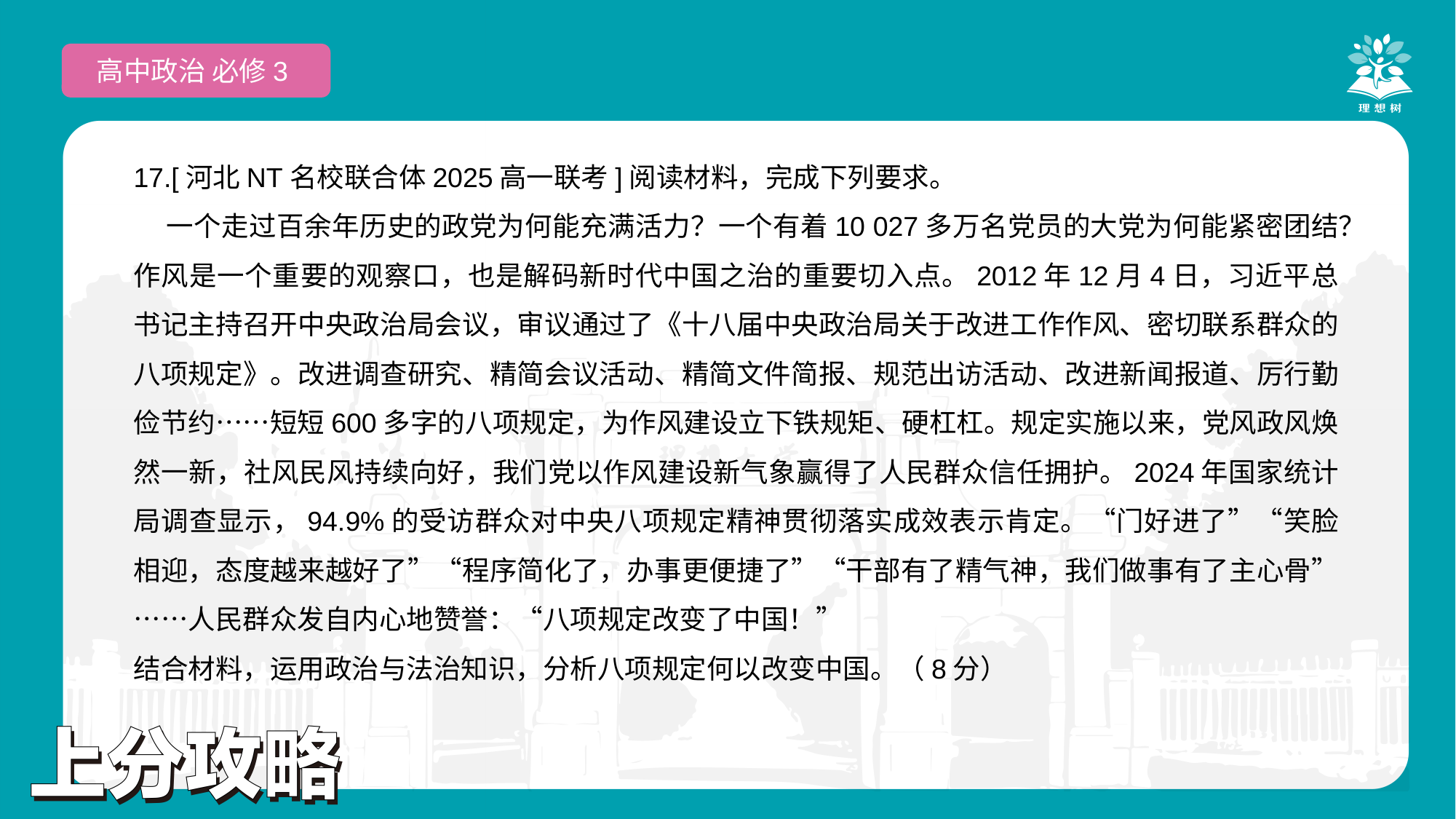

高中政治 必修3
17.[河北NT名校联合体2025高一联考]阅读材料，完成下列要求。
    一个走过百余年历史的政党为何能充满活力？一个有着10 027多万名党员的大党为何能紧密团结？作风是一个重要的观察口，也是解码新时代中国之治的重要切入点。2012年12月4日，习近平总书记主持召开中央政治局会议，审议通过了《十八届中央政治局关于改进工作作风、密切联系群众的八项规定》。改进调查研究、精简会议活动、精简文件简报、规范出访活动、改进新闻报道、厉行勤俭节约……短短600多字的八项规定，为作风建设立下铁规矩、硬杠杠。规定实施以来，党风政风焕然一新，社风民风持续向好，我们党以作风建设新气象赢得了人民群众信任拥护。2024年国家统计局调查显示，94.9%的受访群众对中央八项规定精神贯彻落实成效表示肯定。“门好进了”“笑脸相迎，态度越来越好了”“程序简化了，办事更便捷了”“干部有了精气神，我们做事有了主心骨”……人民群众发自内心地赞誉：“八项规定改变了中国！”
结合材料，运用政治与法治知识，分析八项规定何以改变中国。（8分）